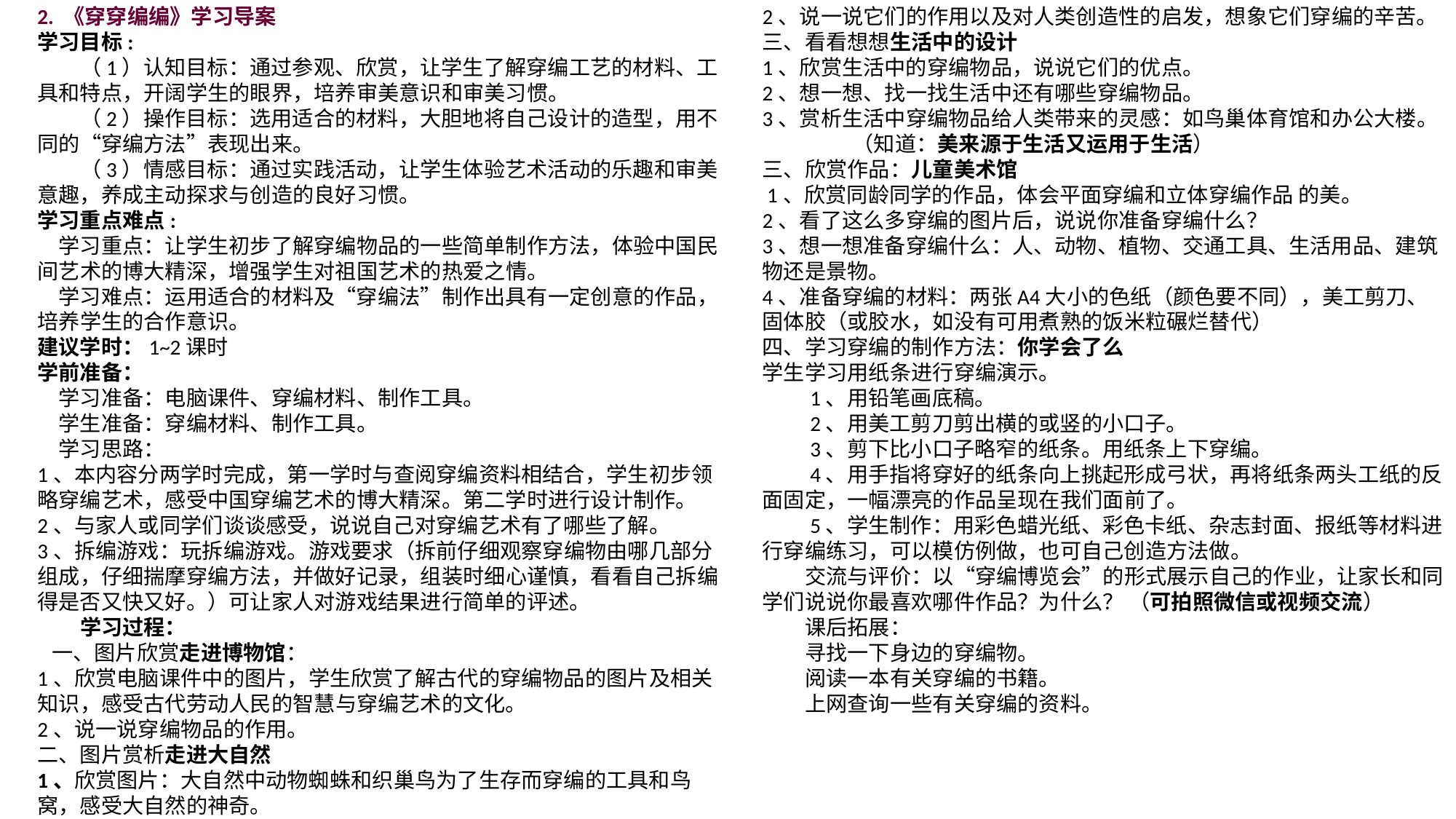

2. 《穿穿编编》学习导案
学习目标:
　　（1）认知目标：通过参观、欣赏，让学生了解穿编工艺的材料、工具和特点，开阔学生的眼界，培养审美意识和审美习惯。
　　（2）操作目标：选用适合的材料，大胆地将自己设计的造型，用不同的“穿编方法”表现出来。
　　（3）情感目标：通过实践活动，让学生体验艺术活动的乐趣和审美意趣，养成主动探求与创造的良好习惯。
学习重点难点:
　学习重点：让学生初步了解穿编物品的一些简单制作方法，体验中国民间艺术的博大精深，增强学生对祖国艺术的热爱之情。
　学习难点：运用适合的材料及“穿编法”制作出具有一定创意的作品，培养学生的合作意识。
建议学时：1~2课时
学前准备：
　学习准备：电脑课件、穿编材料、制作工具。
　学生准备：穿编材料、制作工具。
　学习思路：
1、本内容分两学时完成，第一学时与查阅穿编资料相结合，学生初步领略穿编艺术，感受中国穿编艺术的博大精深。第二学时进行设计制作。
2、与家人或同学们谈谈感受，说说自己对穿编艺术有了哪些了解。
3、拆编游戏：玩拆编游戏。游戏要求（拆前仔细观察穿编物由哪几部分组成，仔细揣摩穿编方法，并做好记录，组装时细心谨慎，看看自己拆编得是否又快又好。）可让家人对游戏结果进行简单的评述。
　　学习过程：
  一、图片欣赏走进博物馆：
1、欣赏电脑课件中的图片，学生欣赏了解古代的穿编物品的图片及相关知识，感受古代劳动人民的智慧与穿编艺术的文化。
2、说一说穿编物品的作用。
二、图片赏析走进大自然
1、欣赏图片：大自然中动物蜘蛛和织巢鸟为了生存而穿编的工具和鸟窝，感受大自然的神奇。
2、说一说它们的作用以及对人类创造性的启发，想象它们穿编的辛苦。
三、看看想想生活中的设计
1、欣赏生活中的穿编物品，说说它们的优点。
2、想一想、找一找生活中还有哪些穿编物品。
3、赏析生活中穿编物品给人类带来的灵感：如鸟巢体育馆和办公大楼。
                  （知道：美来源于生活又运用于生活）
三、欣赏作品：儿童美术馆
 1、欣赏同龄同学的作品，体会平面穿编和立体穿编作品 的美。
2、看了这么多穿编的图片后，说说你准备穿编什么？
3、想一想准备穿编什么：人、动物、植物、交通工具、生活用品、建筑物还是景物。
4、准备穿编的材料：两张A4大小的色纸（颜色要不同），美工剪刀、固体胶（或胶水，如没有可用煮熟的饭米粒碾烂替代）
四、学习穿编的制作方法：你学会了么
学生学习用纸条进行穿编演示。
　　1、用铅笔画底稿。
　　2、用美工剪刀剪出横的或竖的小口子。
　　3、剪下比小口子略窄的纸条。用纸条上下穿编。
　　4、用手指将穿好的纸条向上挑起形成弓状，再将纸条两头工纸的反面固定，一幅漂亮的作品呈现在我们面前了。
　　5、学生制作：用彩色蜡光纸、彩色卡纸、杂志封面、报纸等材料进行穿编练习，可以模仿例做，也可自己创造方法做。
　　交流与评价：以“穿编博览会”的形式展示自己的作业，让家长和同学们说说你最喜欢哪件作品？为什么？ （可拍照微信或视频交流）
　　课后拓展：
　　寻找一下身边的穿编物。
　　阅读一本有关穿编的书籍。
　　上网查询一些有关穿编的资料。